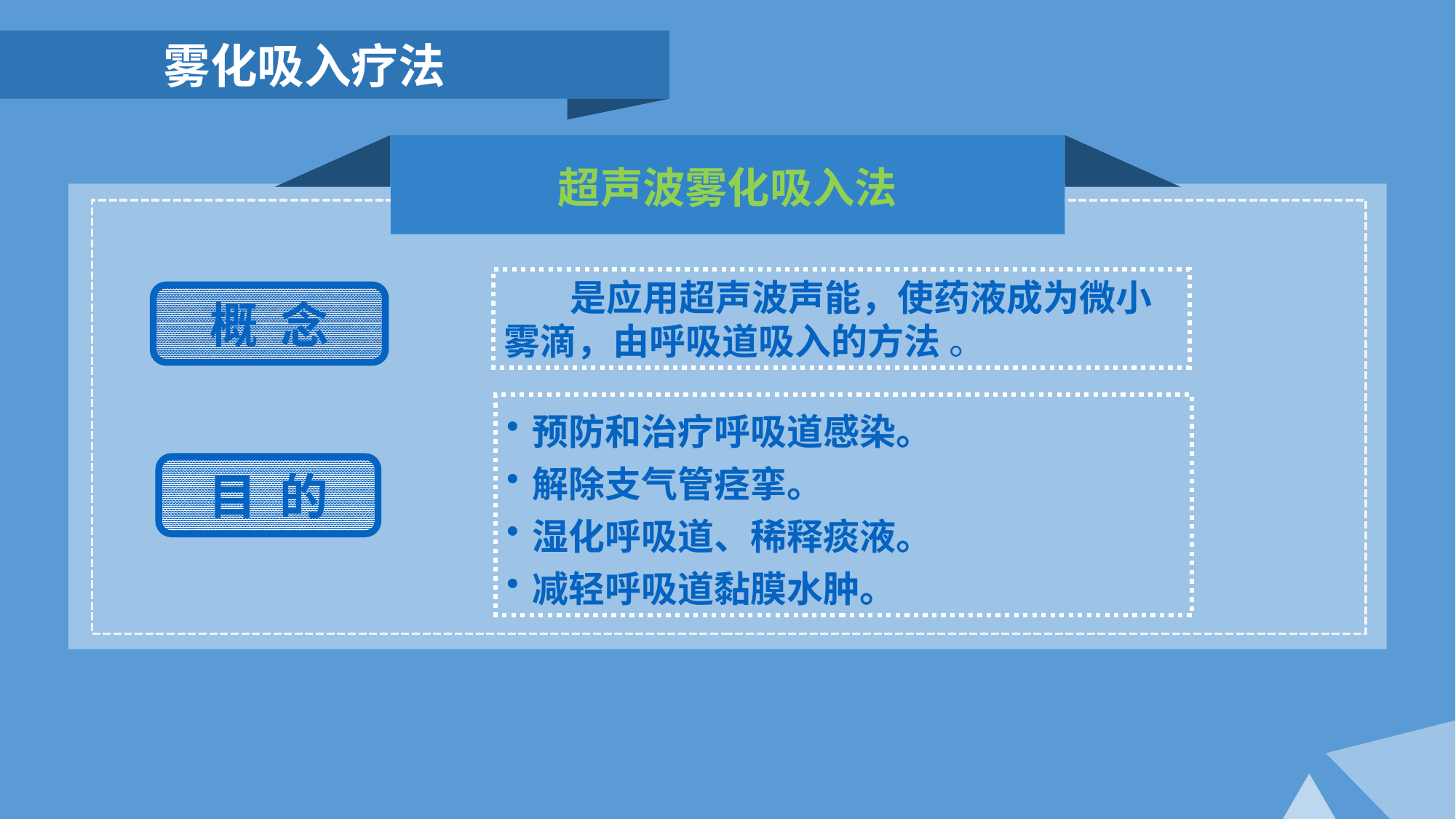

雾化吸入疗法

超声波雾化吸入法

       是应用超声波声能，使药液成为微小雾滴，由呼吸道吸入的方法 。
概  念
预防和治疗呼吸道感染。
解除支气管痉挛。
湿化呼吸道、稀释痰液。
减轻呼吸道黏膜水肿。
目  的